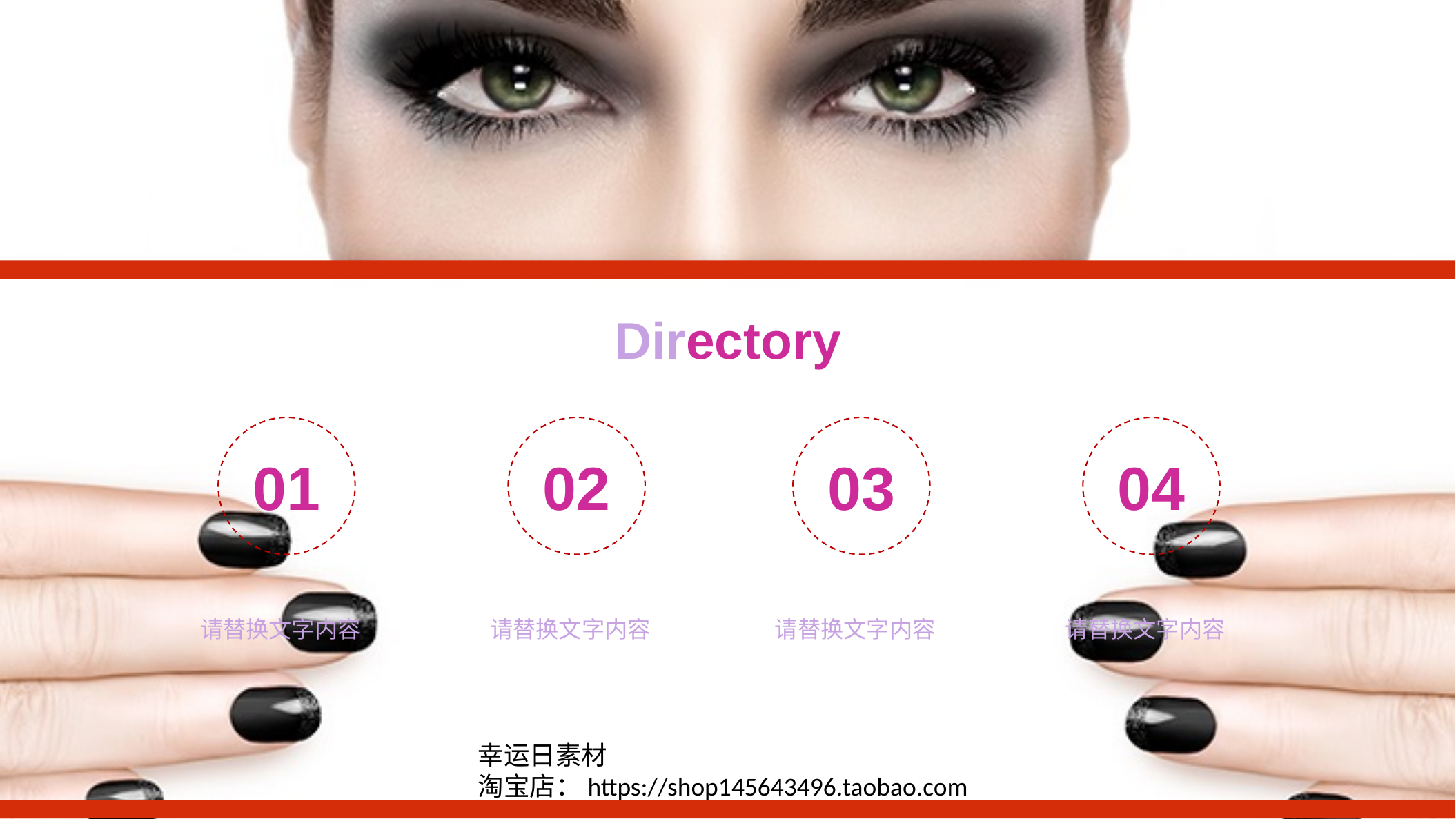

Directory
01
02
03
04
请替换文字内容
请替换文字内容
请替换文字内容
请替换文字内容

幸运日素材 淘宝店：https://shop145643496.taobao.com